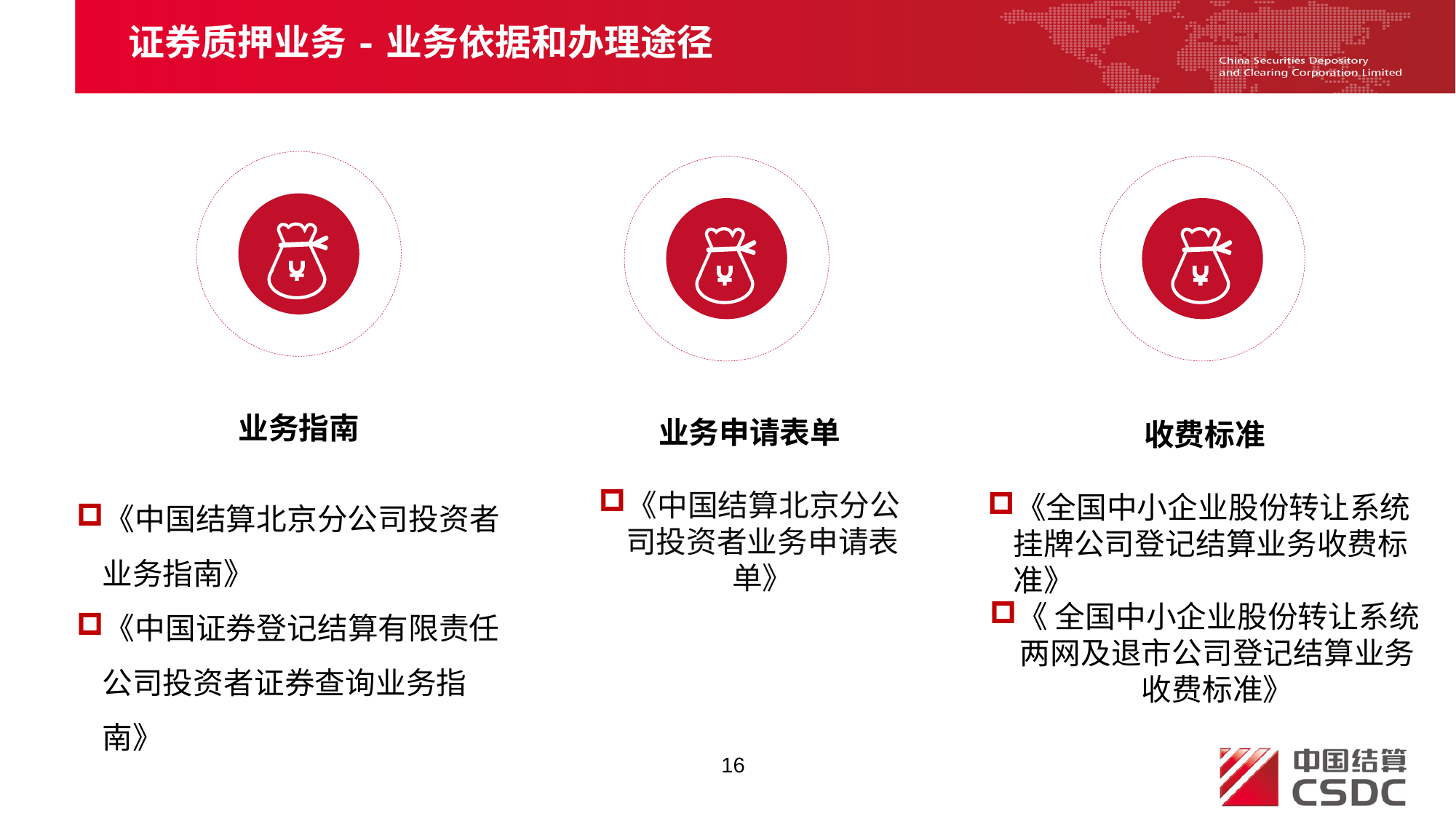

证券质押业务-业务依据和办理途径

业务指南

《中国结算北京分公司投资者业务指南》
《中国证券登记结算有限责任公司投资者证券查询业务指南》
业务申请表单

《中国结算北京分公司投资者业务申请表单》

收费标准

《全国中小企业股份转让系统挂牌公司登记结算业务收费标准》
《 全国中小企业股份转让系统两网及退市公司登记结算业务收费标准》

16